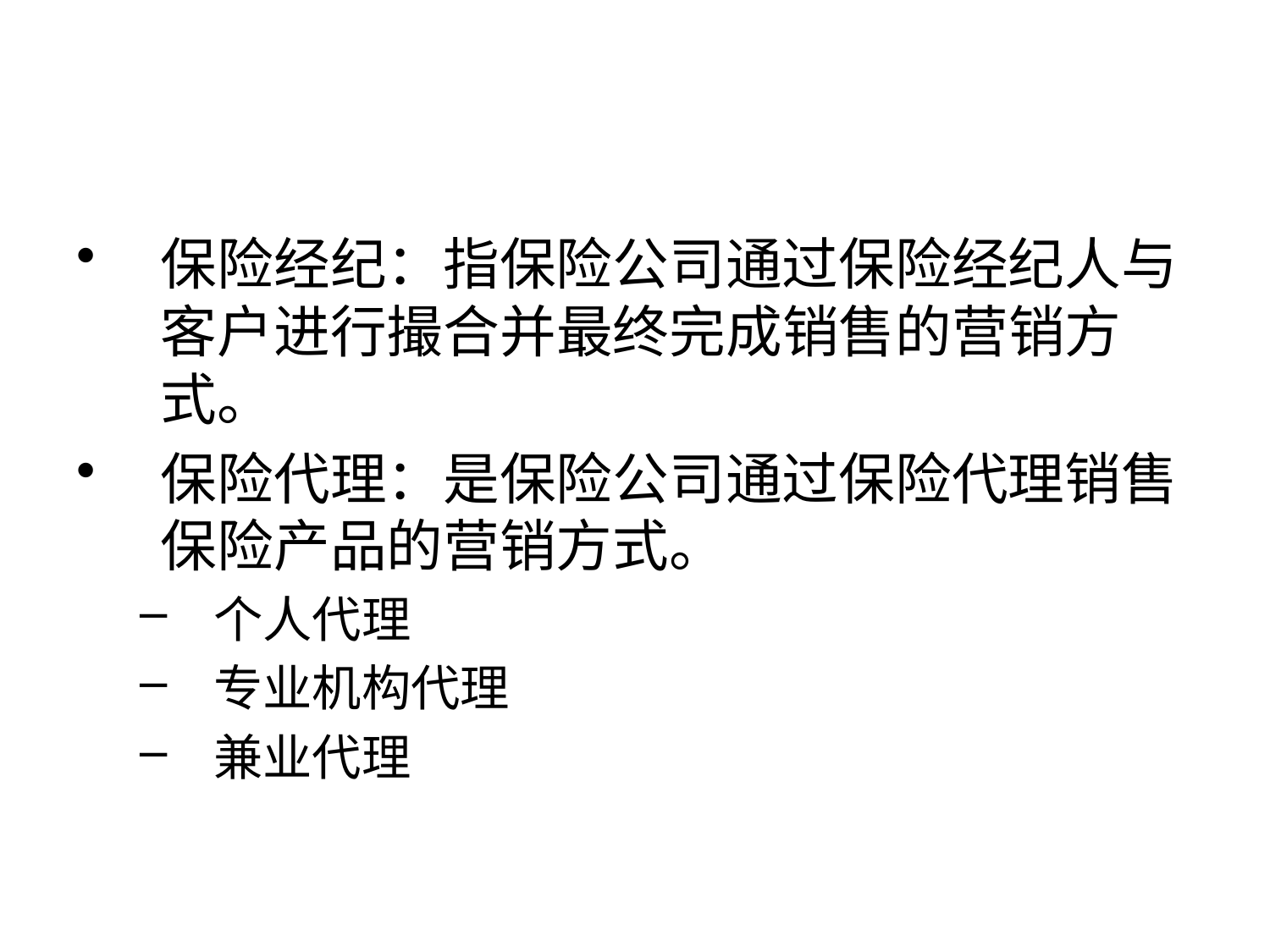

#
保险经纪：指保险公司通过保险经纪人与客户进行撮合并最终完成销售的营销方式。
保险代理：是保险公司通过保险代理销售保险产品的营销方式。
个人代理
专业机构代理
兼业代理